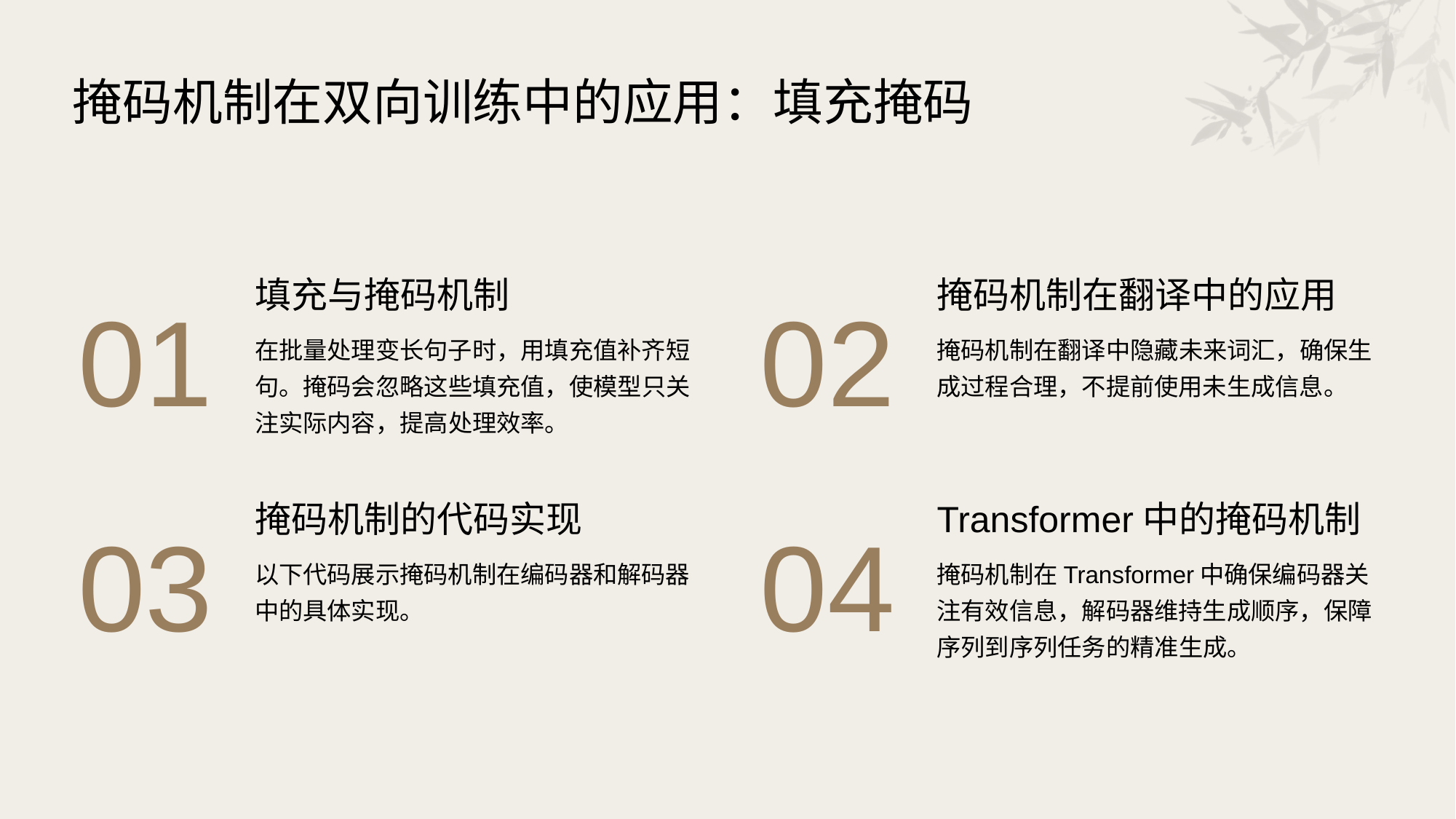

掩码机制在双向训练中的应用：填充掩码
填充与掩码机制
掩码机制在翻译中的应用
01
02
在批量处理变长句子时，用填充值补齐短句。掩码会忽略这些填充值，使模型只关注实际内容，提高处理效率。
掩码机制在翻译中隐藏未来词汇，确保生成过程合理，不提前使用未生成信息。
掩码机制的代码实现
Transformer中的掩码机制
03
04
以下代码展示掩码机制在编码器和解码器中的具体实现。
掩码机制在Transformer中确保编码器关注有效信息，解码器维持生成顺序，保障序列到序列任务的精准生成。